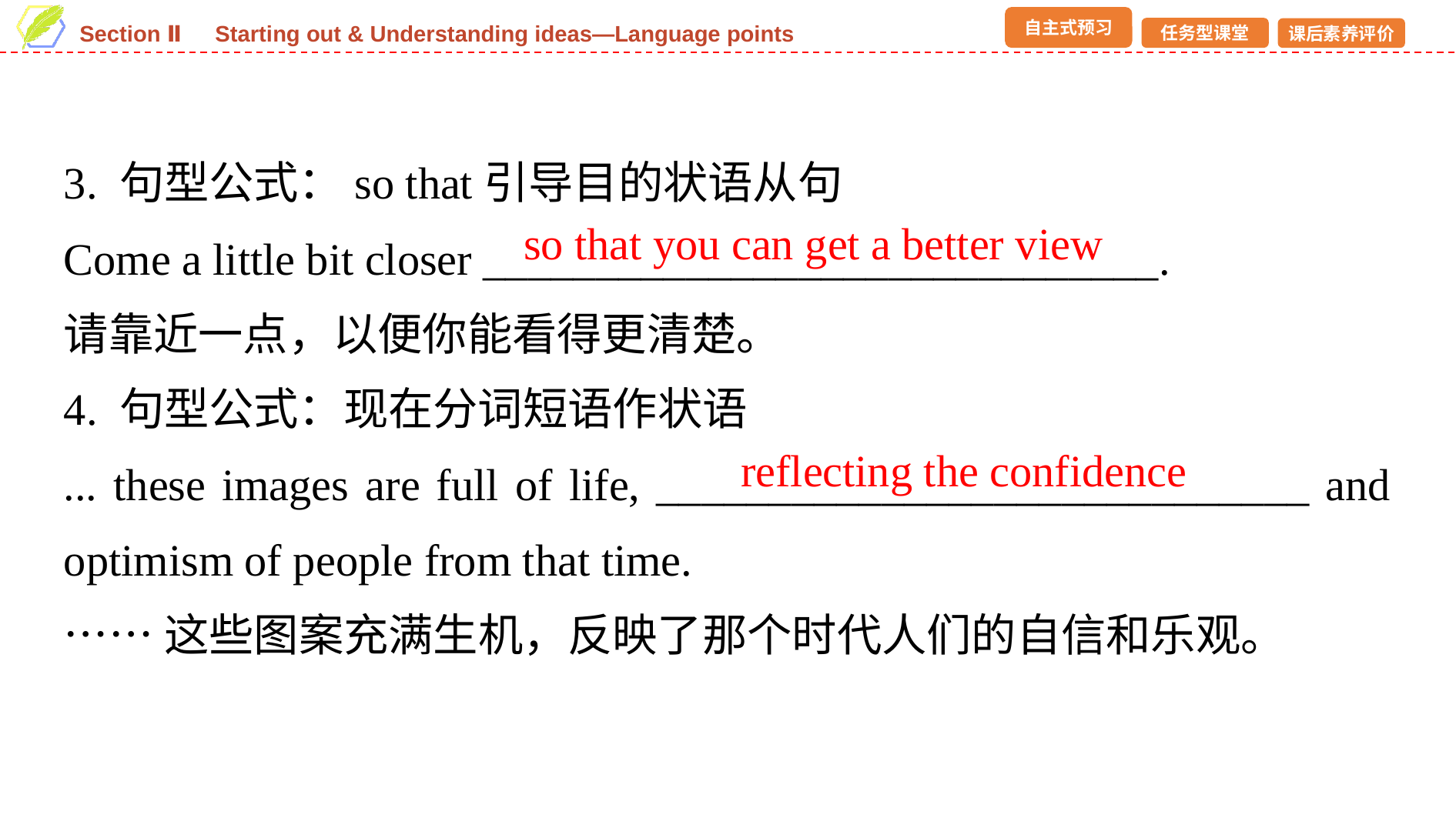

3. 句型公式：so that引导目的状语从句
Come a little bit closer ______________________________.
请靠近一点，以便你能看得更清楚。
4. 句型公式：现在分词短语作状语
... these images are full of life, _____________________________ and optimism of people from that time.
……这些图案充满生机，反映了那个时代人们的自信和乐观。
so that you can get a better view
reflecting the confidence